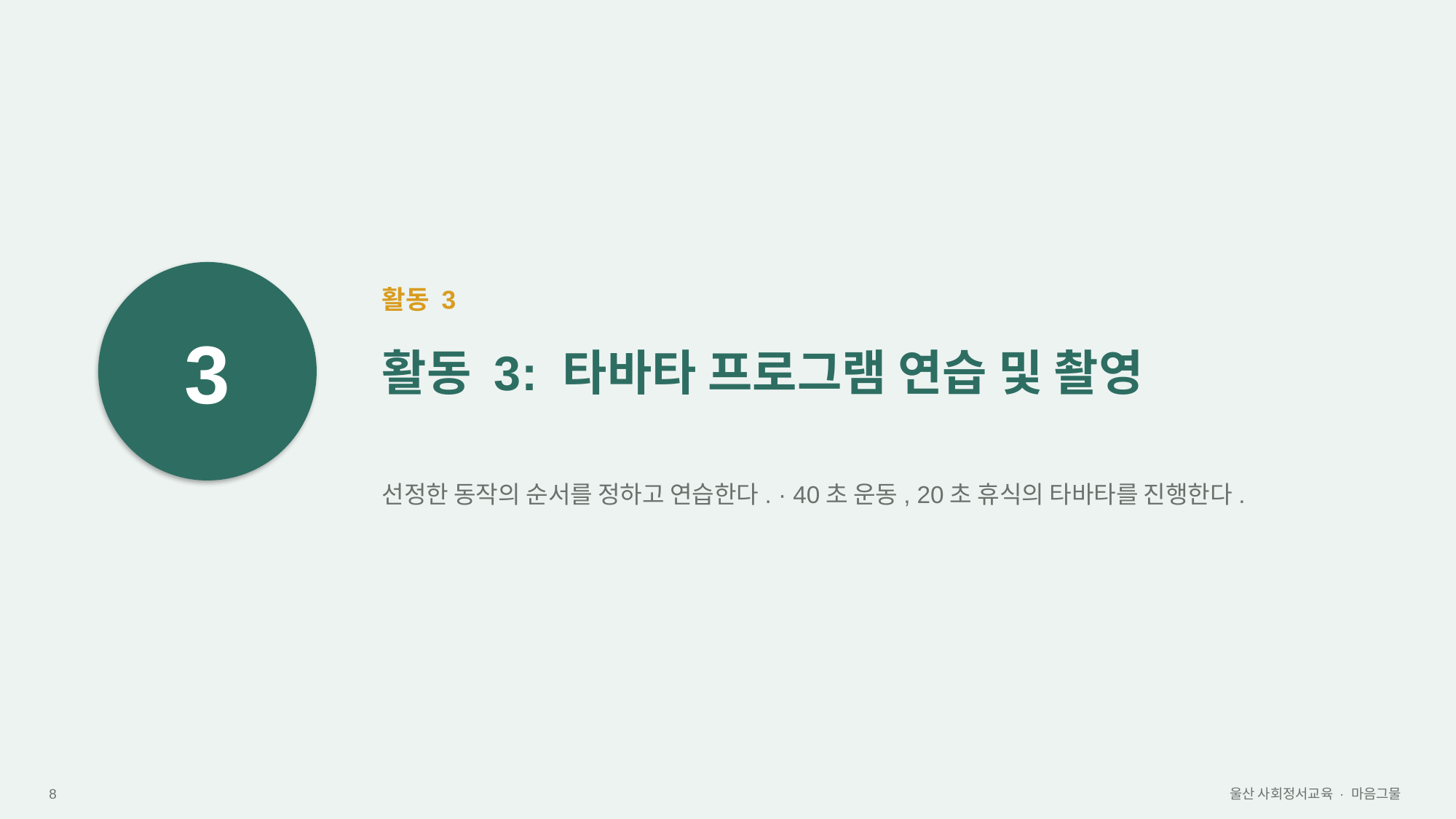

3
활동 3
활동 3: 타바타 프로그램 연습 및 촬영
선정한 동작의 순서를 정하고 연습한다. · 40초 운동, 20초 휴식의 타바타를 진행한다.
8
울산 사회정서교육 · 마음그물